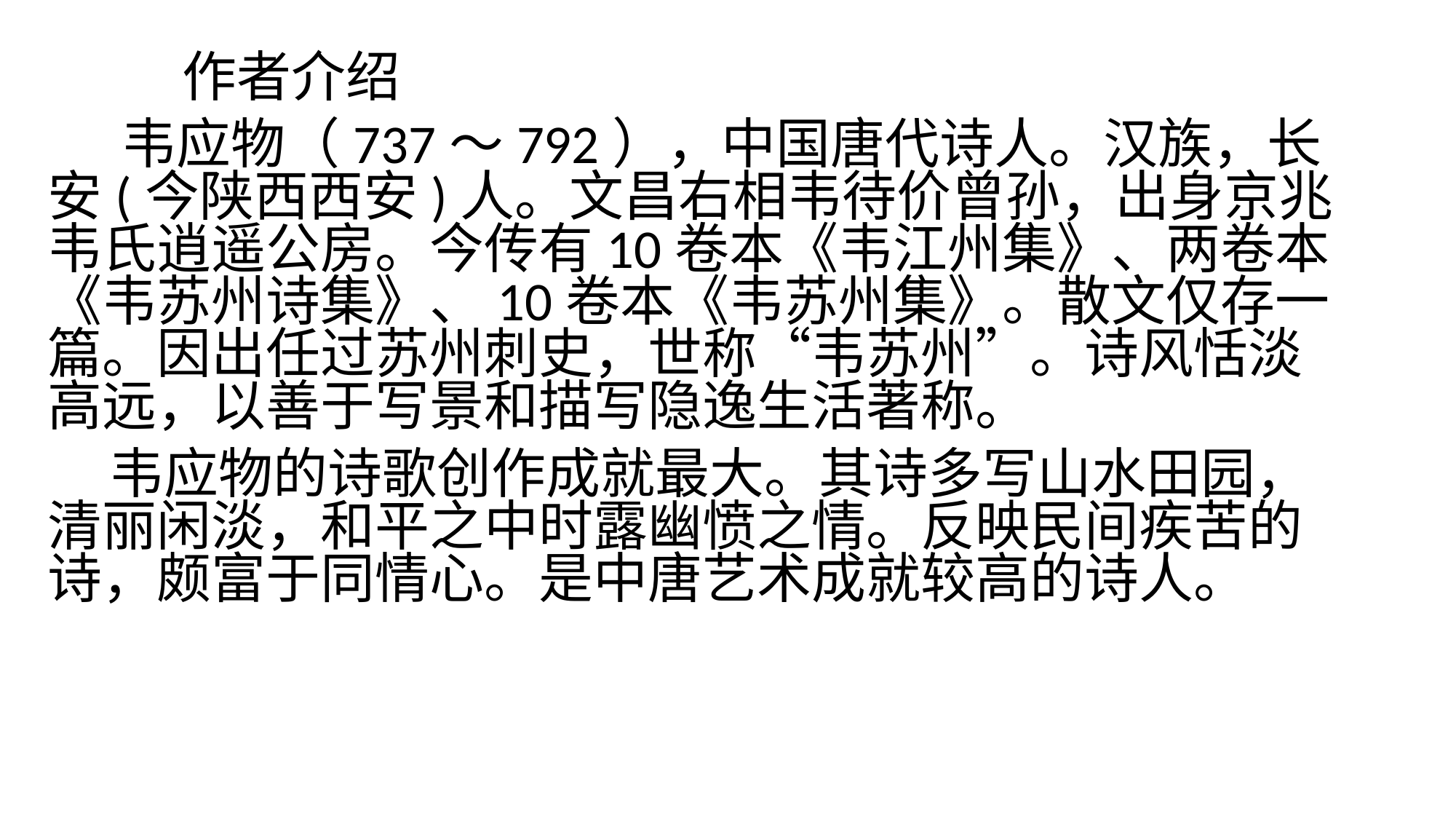

# 作者介绍
     韦应物（737～792），中国唐代诗人。汉族，长安(今陕西西安)人。文昌右相韦待价曾孙，出身京兆韦氏逍遥公房。今传有10卷本《韦江州集》、两卷本《韦苏州诗集》、10卷本《韦苏州集》。散文仅存一篇。因出任过苏州刺史，世称“韦苏州”。诗风恬淡高远，以善于写景和描写隐逸生活著称。
    韦应物的诗歌创作成就最大。其诗多写山水田园，清丽闲淡，和平之中时露幽愤之情。反映民间疾苦的诗，颇富于同情心。是中唐艺术成就较高的诗人。